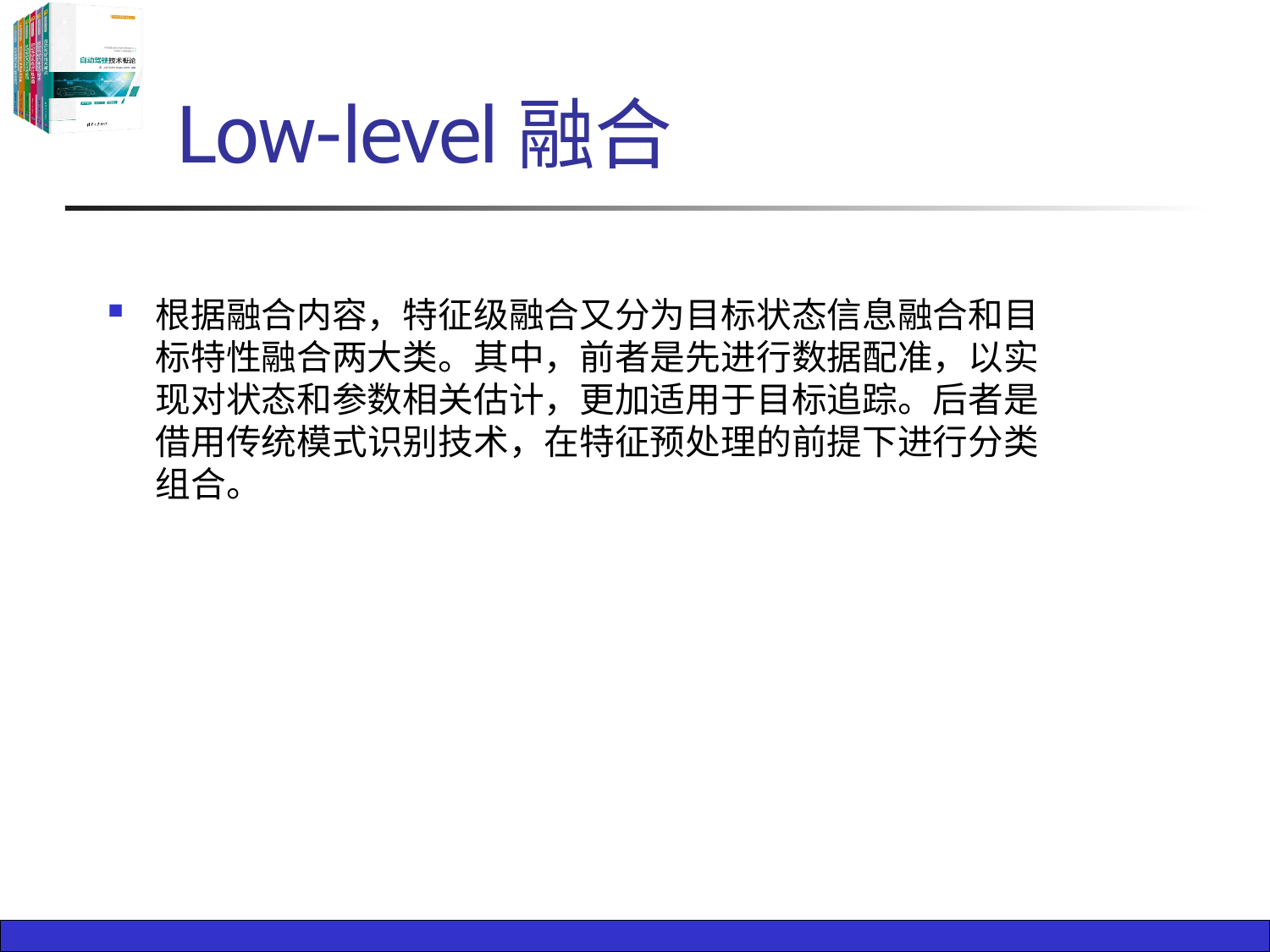

# Low-level融合
根据融合内容，特征级融合又分为目标状态信息融合和目标特性融合两大类。其中，前者是先进行数据配准，以实现对状态和参数相关估计，更加适用于目标追踪。后者是借用传统模式识别技术，在特征预处理的前提下进行分类组合。